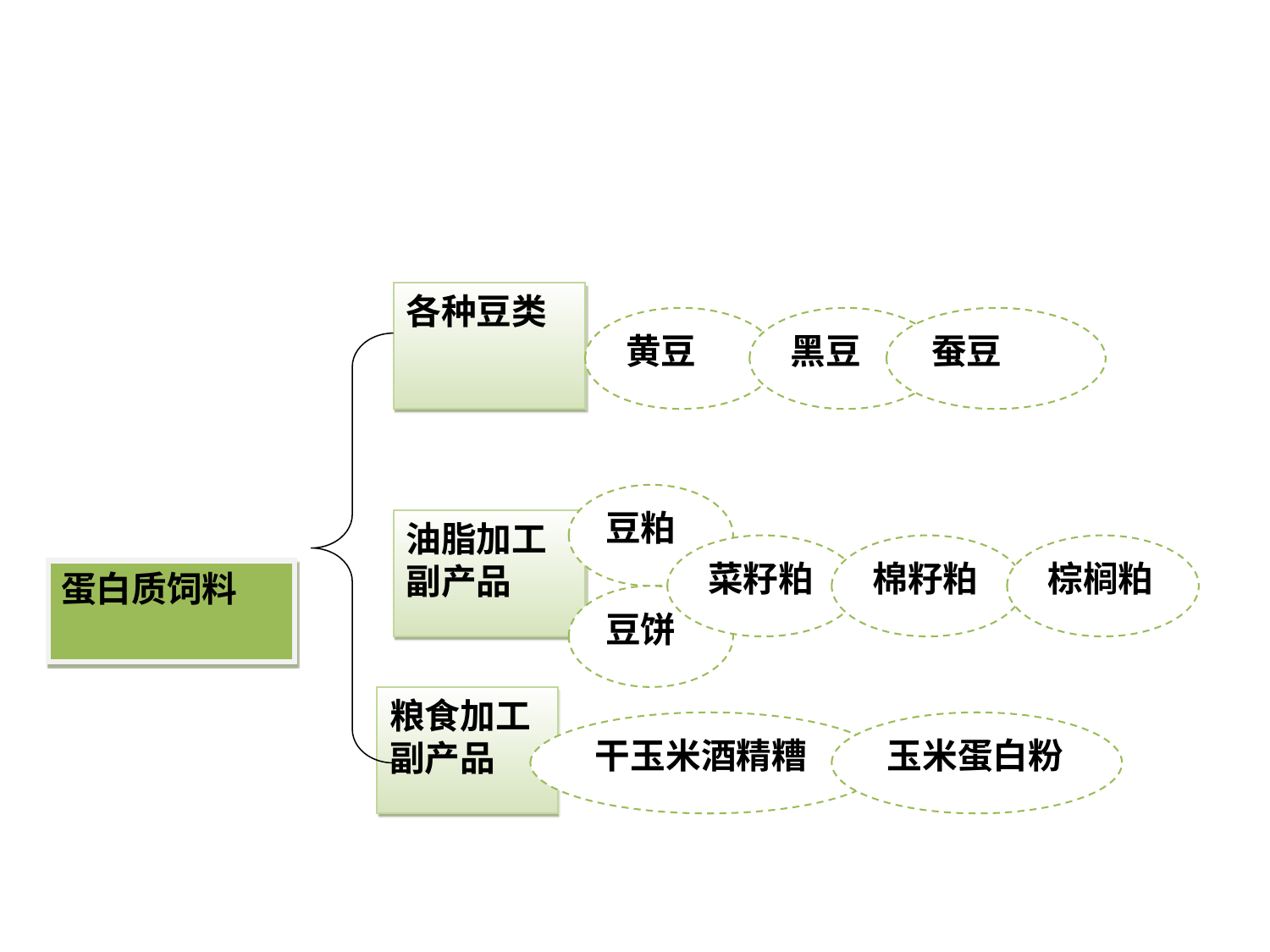

#

各种豆类
黄豆
黑豆
蚕豆

豆粕
油脂加工副产品
菜籽粕
棉籽粕
棕榈粕
蛋白质饲料
豆饼
粮食加工副产品
干玉米酒精糟
玉米蛋白粉